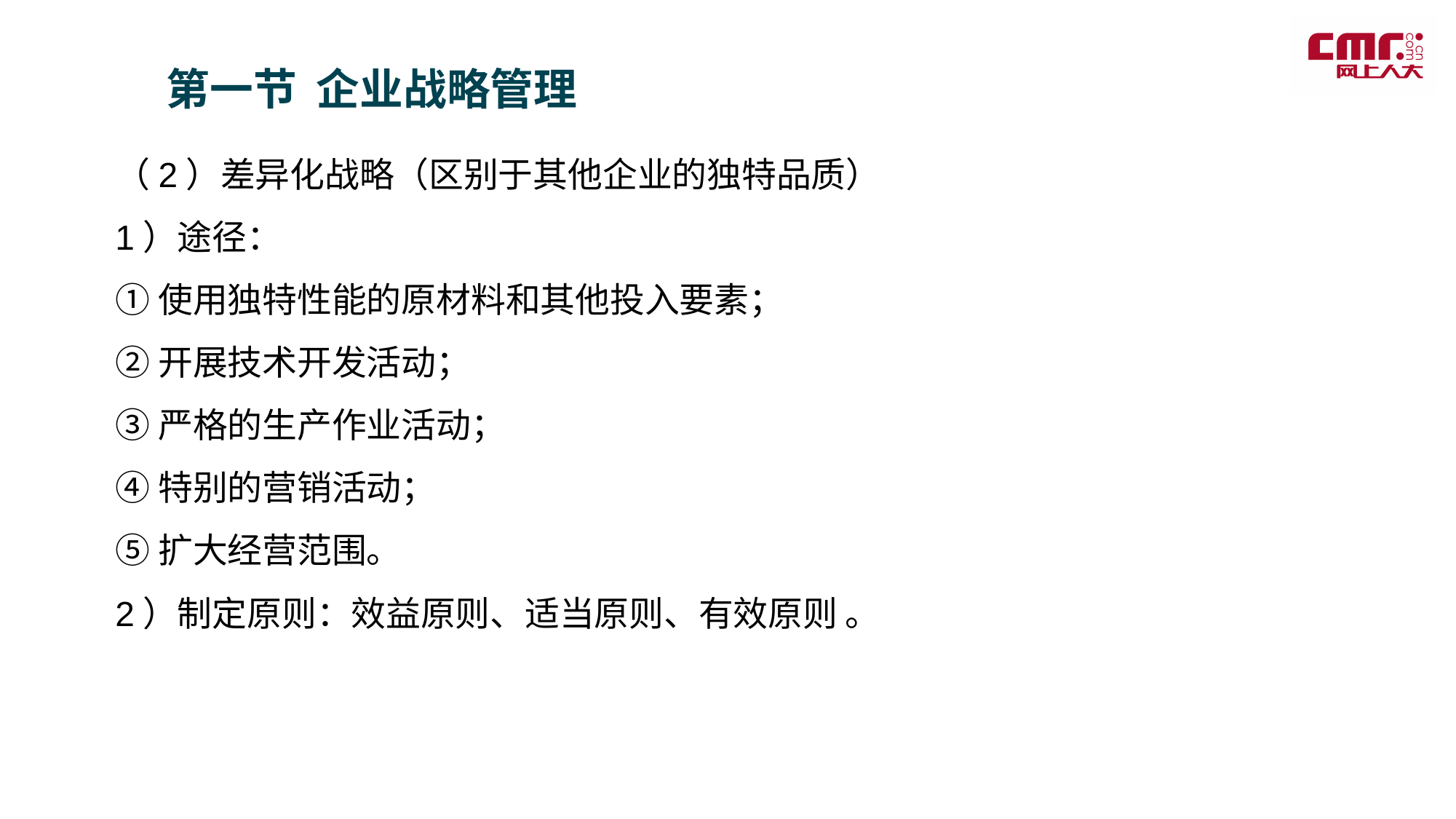

第一节  企业战略管理
（2）差异化战略（区别于其他企业的独特品质）
1）途径：
①使用独特性能的原材料和其他投入要素；
②开展技术开发活动；
③严格的生产作业活动；
④特别的营销活动；
⑤扩大经营范围。
2）制定原则：效益原则、适当原则、有效原则 。